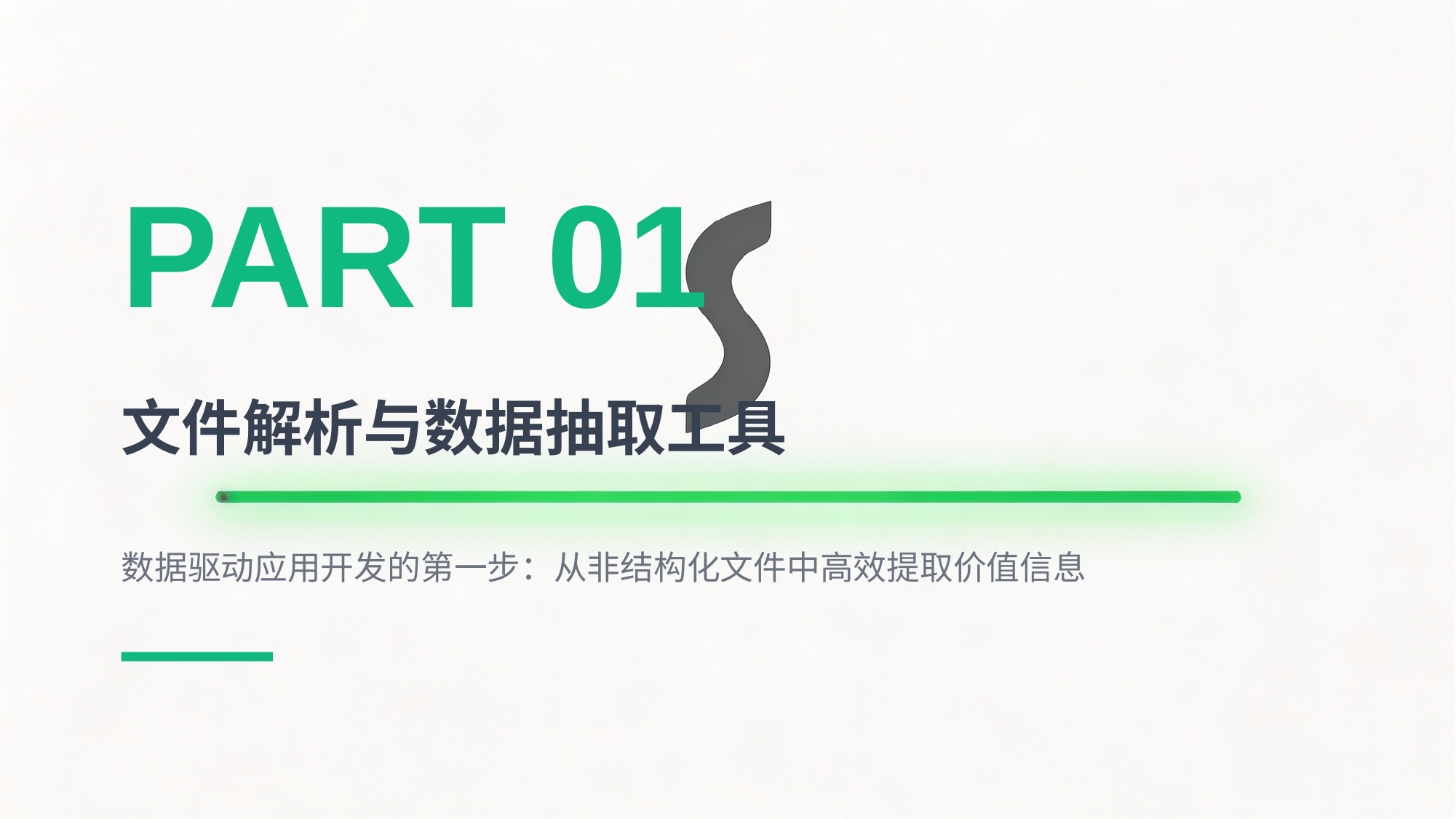

PART 01
文件解析与数据抽取工具
数据驱动应用开发的第一步：从非结构化文件中高效提取价值信息